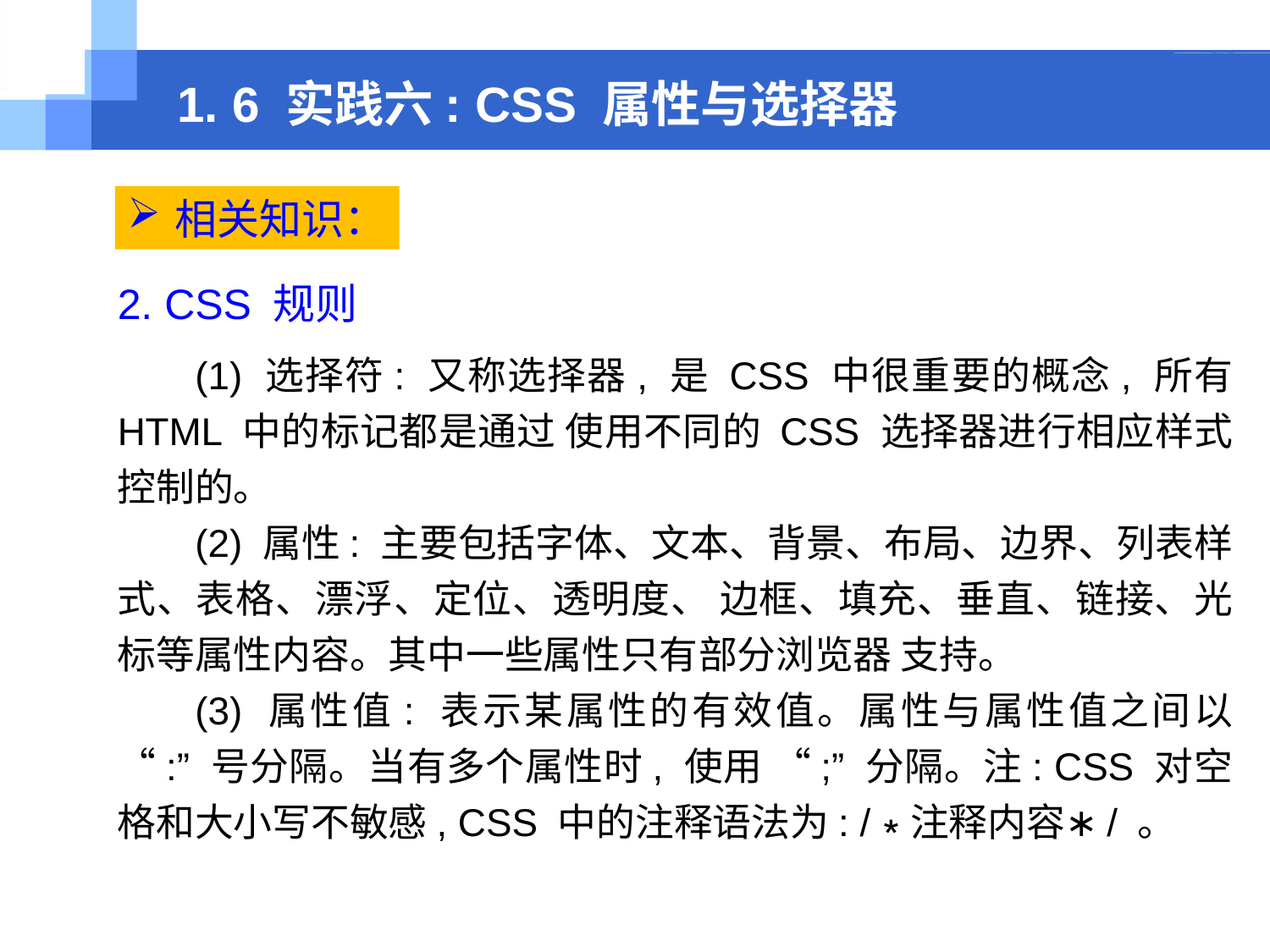

1. 6 实践六: CSS 属性与选择器
相关知识：
2. CSS 规则
(1) 选择符: 又称选择器, 是 CSS 中很重要的概念, 所有 HTML 中的标记都是通过 使用不同的 CSS 选择器进行相应样式控制的。
(2) 属性: 主要包括字体、文本、背景、布局、边界、列表样式、表格、漂浮、定位、透明度、 边框、填充、垂直、链接、光标等属性内容。其中一些属性只有部分浏览器 支持。
(3) 属性值: 表示某属性的有效值。属性与属性值之间以 “:” 号分隔。当有多个属性时, 使用 “;” 分隔。注: CSS 对空格和大小写不敏感, CSS 中的注释语法为: / ∗注释内容∗/ 。